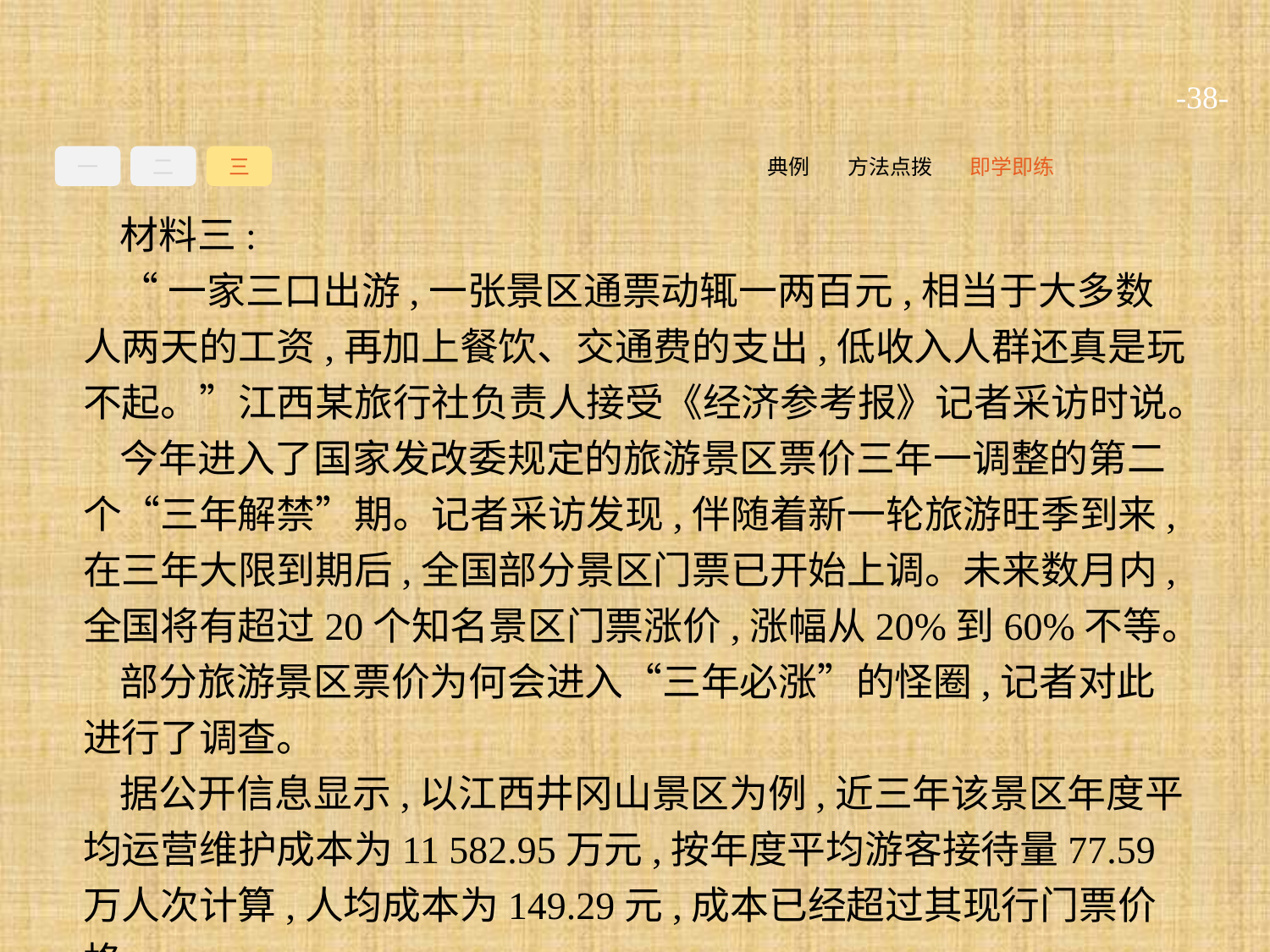

-38-
一
二
三
即学即练
方法点拨
典例
材料三:
“一家三口出游,一张景区通票动辄一两百元,相当于大多数人两天的工资,再加上餐饮、交通费的支出,低收入人群还真是玩不起。”江西某旅行社负责人接受《经济参考报》记者采访时说。
今年进入了国家发改委规定的旅游景区票价三年一调整的第二个“三年解禁”期。记者采访发现,伴随着新一轮旅游旺季到来,在三年大限到期后,全国部分景区门票已开始上调。未来数月内,全国将有超过20个知名景区门票涨价,涨幅从20%到60%不等。
部分旅游景区票价为何会进入“三年必涨”的怪圈,记者对此进行了调查。
据公开信息显示,以江西井冈山景区为例,近三年该景区年度平均运营维护成本为11 582.95万元,按年度平均游客接待量77.59万人次计算,人均成本为149.29元,成本已经超过其现行门票价格。